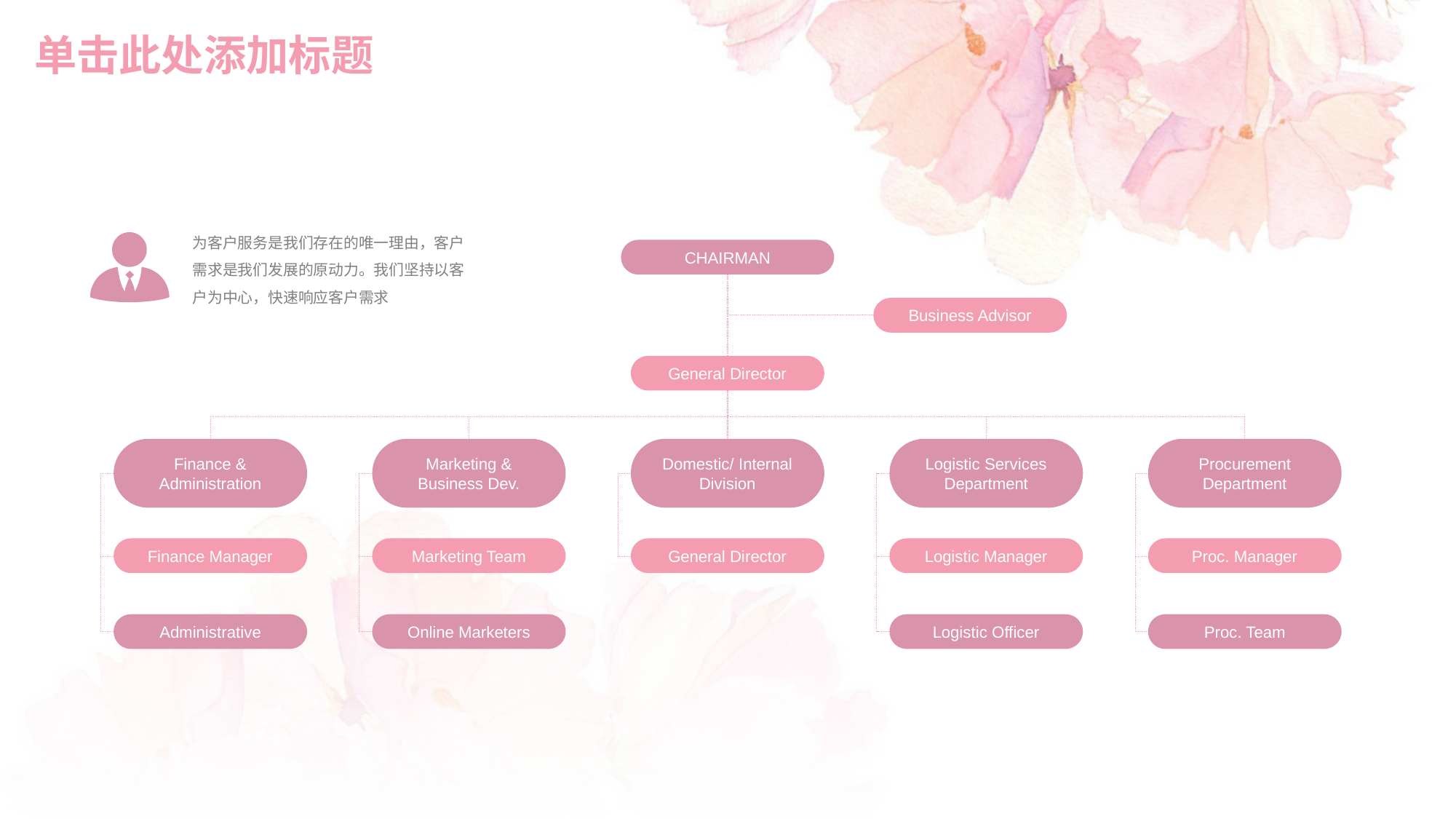

# 单击此处添加标题
为客户服务是我们存在的唯一理由，客户需求是我们发展的原动力。我们坚持以客户为中心，快速响应客户需求

CHAIRMAN
Business Advisor
General Director
Finance &
Administration
Marketing &
Business Dev.
Domestic/ Internal
Division
Logistic Services
Department
Procurement
Department
Finance Manager
Marketing Team
General Director
Logistic Manager
Proc. Manager
Administrative
Online Marketers
Logistic Officer
Proc. Team